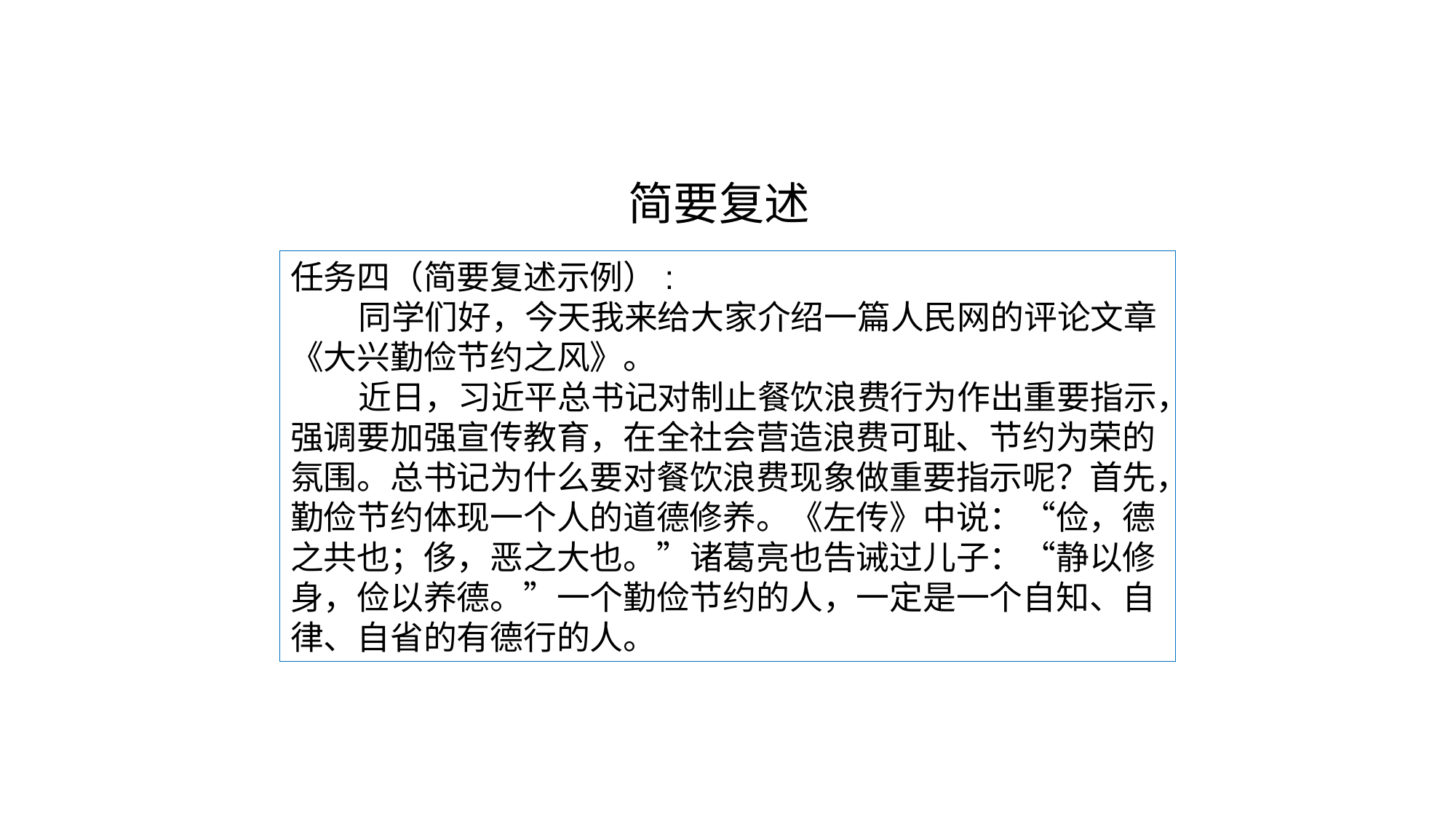

# 简要复述
任务四（简要复述示例）:
        同学们好，今天我来给大家介绍一篇人民网的评论文章《大兴勤俭节约之风》。
        近日，习近平总书记对制止餐饮浪费行为作出重要指示，强调要加强宣传教育，在全社会营造浪费可耻、节约为荣的氛围。总书记为什么要对餐饮浪费现象做重要指示呢？首先，勤俭节约体现一个人的道德修养。《左传》中说：“俭，德之共也；侈，恶之大也。”诸葛亮也告诫过儿子：“静以修身，俭以养德。”一个勤俭节约的人，一定是一个自知、自律、自省的有德行的人。